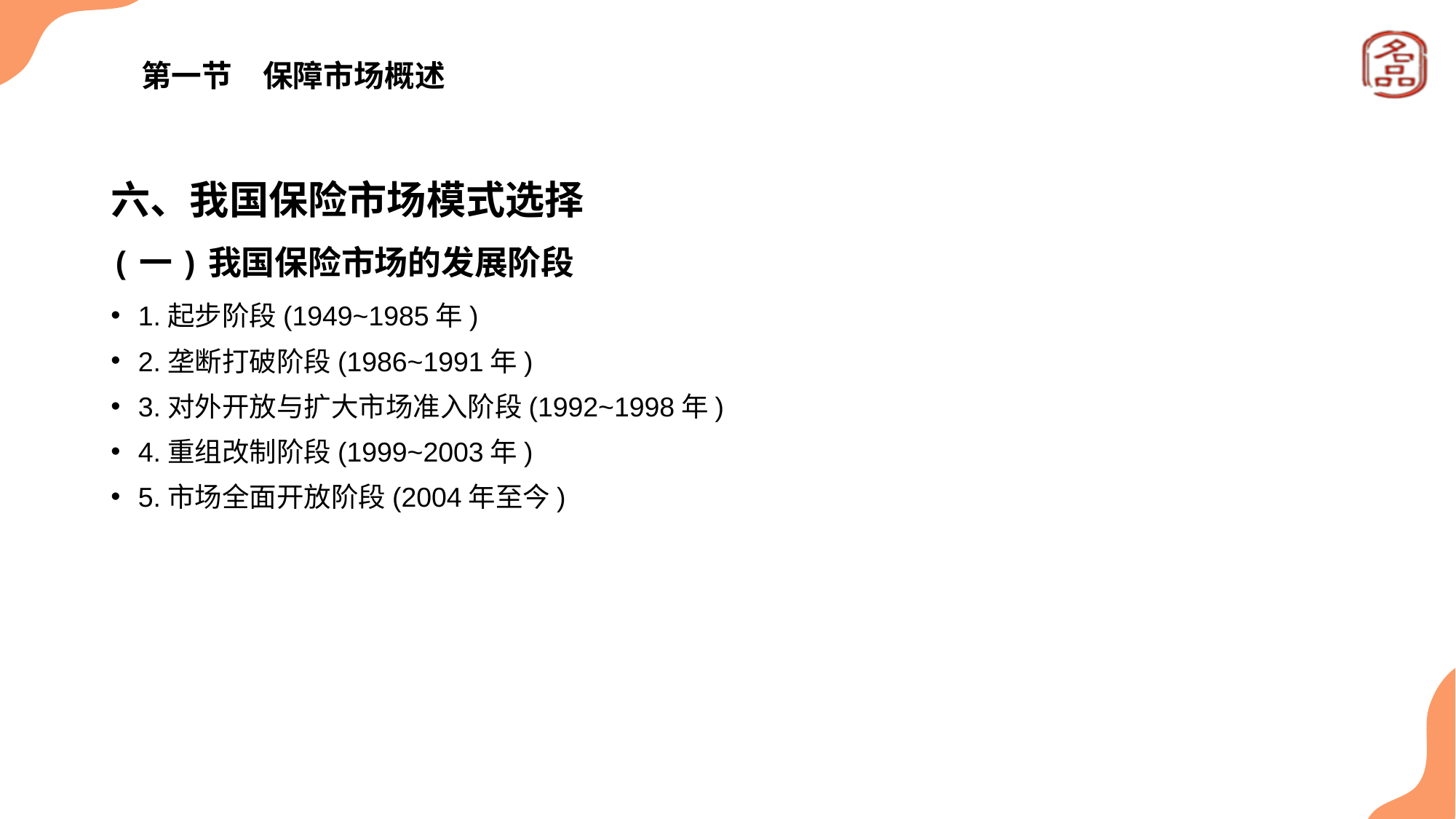

# 第一节　保障市场概述
六、我国保险市场模式选择
(一)我国保险市场的发展阶段
1.起步阶段(1949~1985年)
2.垄断打破阶段(1986~1991年)
3.对外开放与扩大市场准入阶段(1992~1998年)
4.重组改制阶段(1999~2003年)
5.市场全面开放阶段(2004年至今)